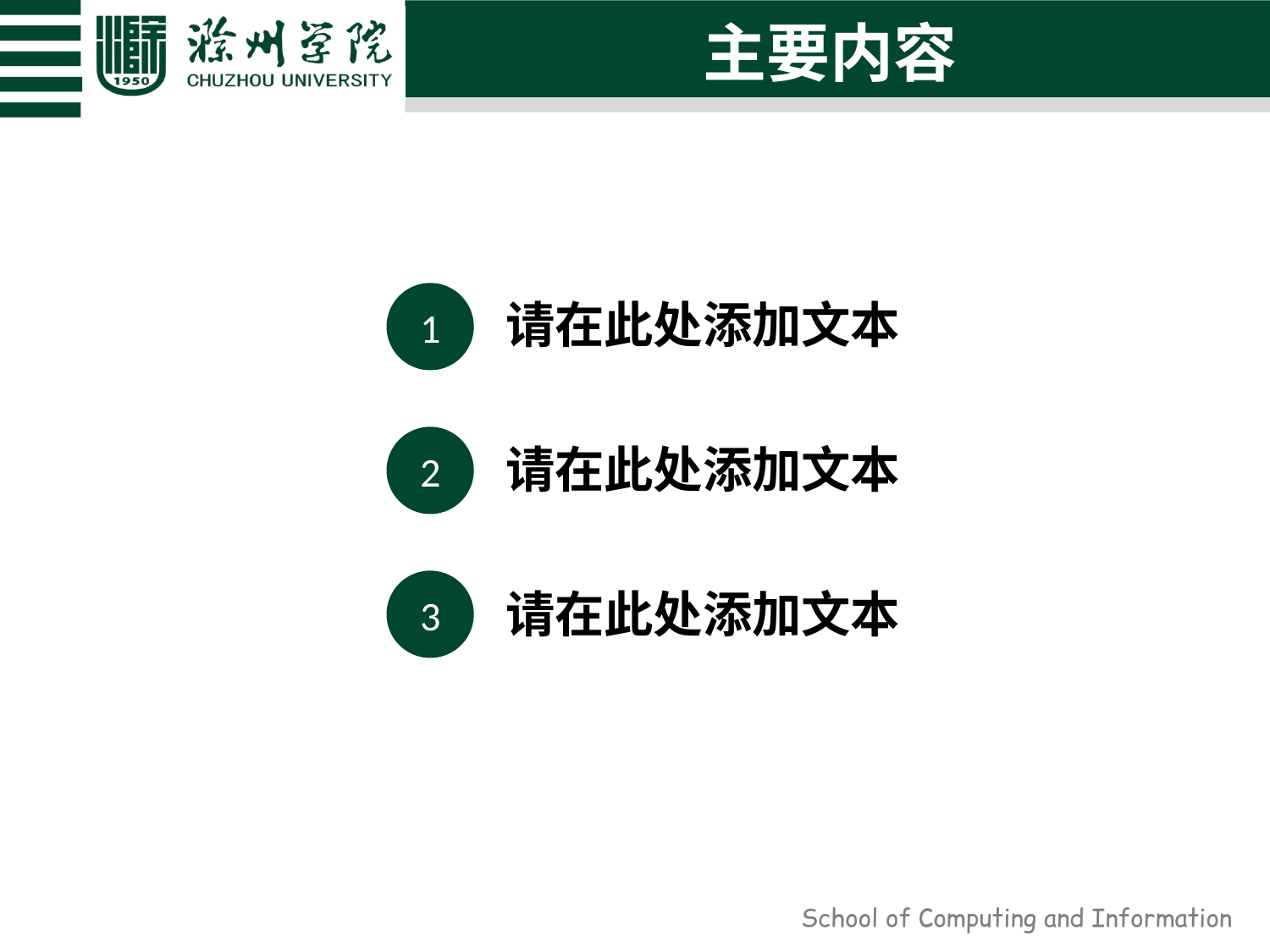

# 主要内容
请在此处添加文本
1
请在此处添加文本
2
请在此处添加文本
3